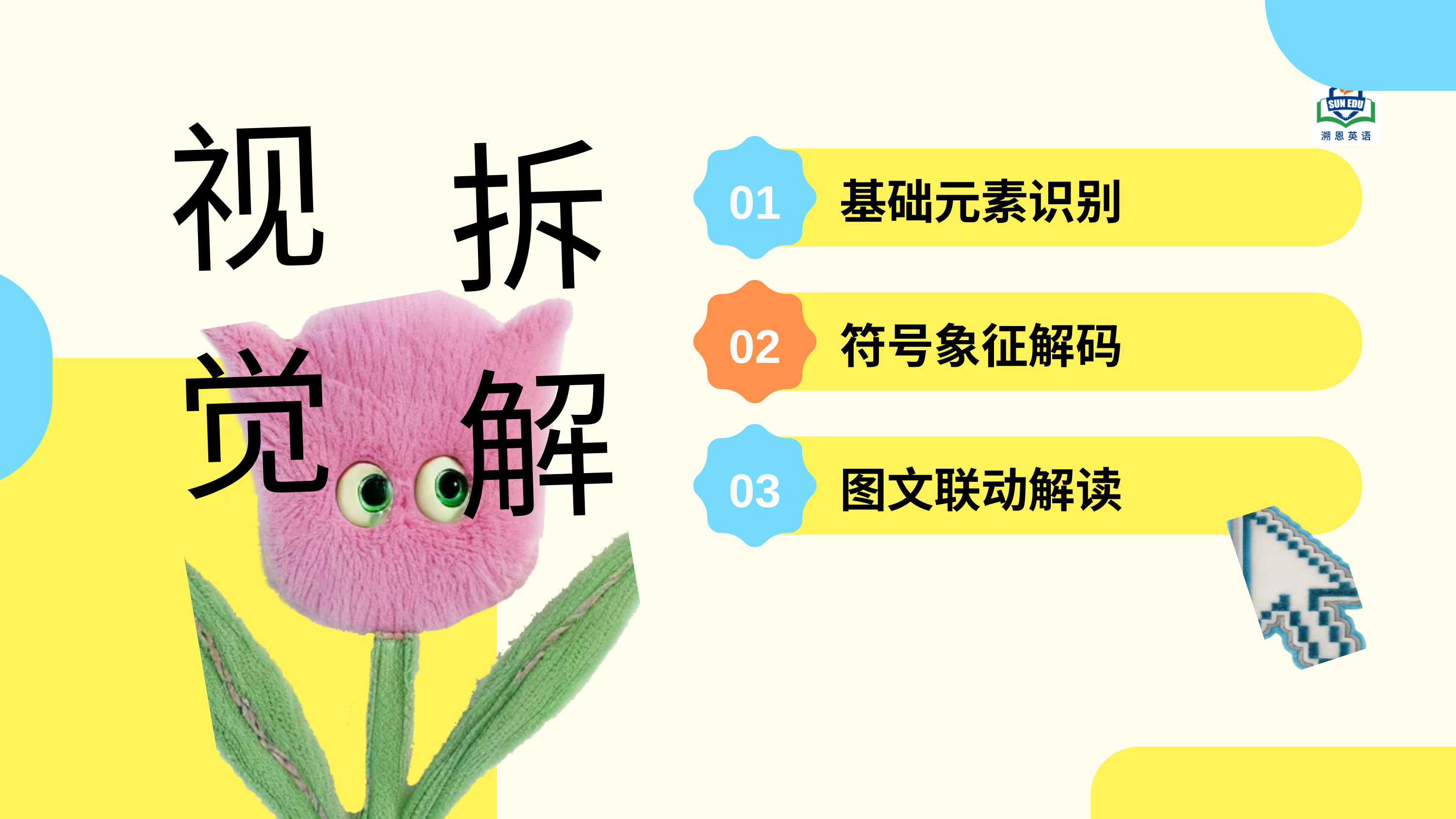

视觉
拆解

01
基础元素识别

02
符号象征解码

03
图文联动解读